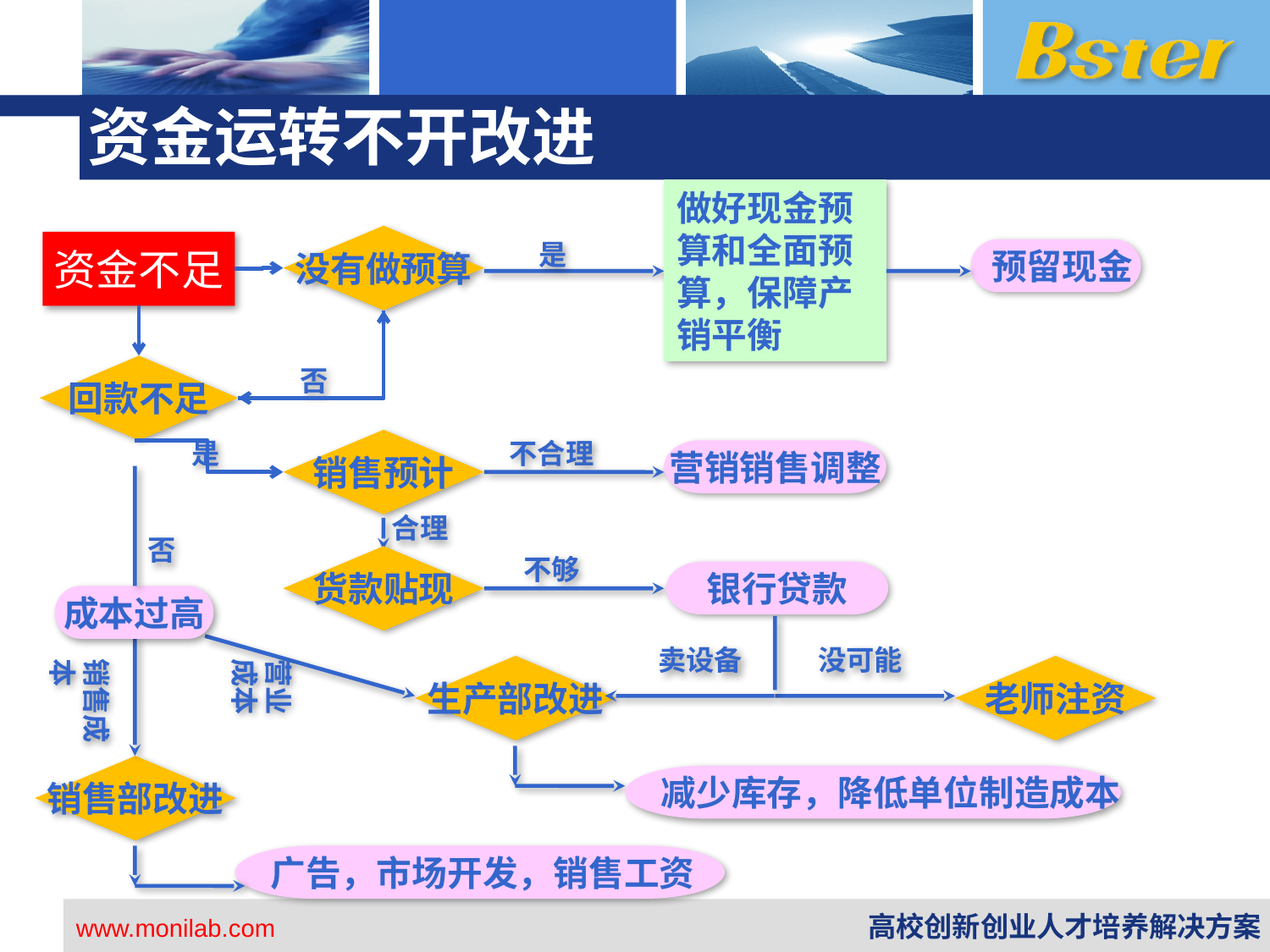

# 资金运转不开改进
做好现金预算和全面预算，保障产销平衡
没有做预算
是
资金不足
预留现金

回款不足
否
是
不合理
销售预计
营销销售调整

合理

否
不够
货款贴现
银行贷款
成本过高

卖设备
没可能
销售成本
营业成本
生产部改进
老师注资

销售部改进
减少库存，降低单位制造成本

广告，市场开发，销售工资